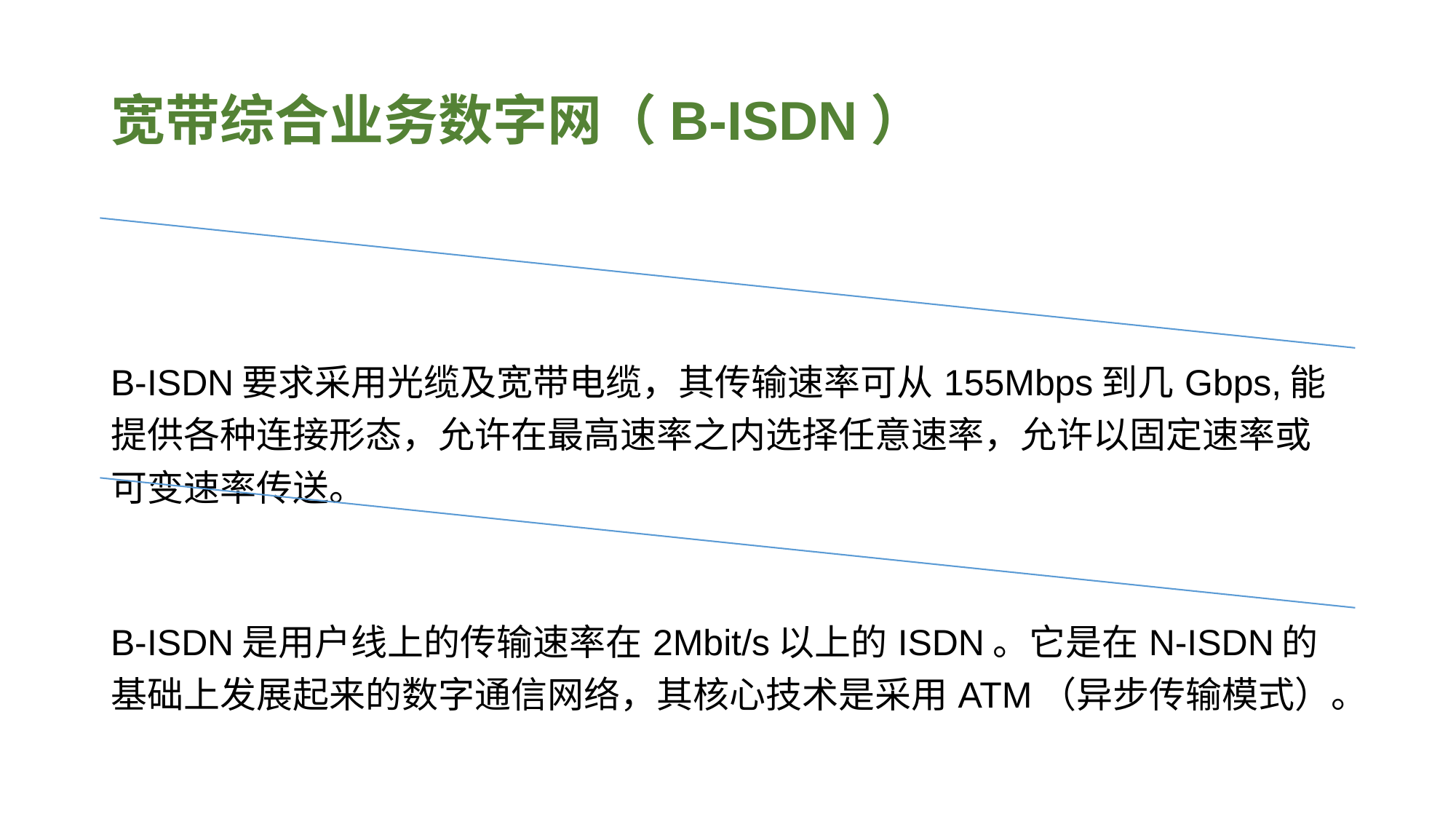

# 宽带综合业务数字网（B-ISDN）
B-ISDN要求采用光缆及宽带电缆，其传输速率可从155Mbps到几Gbps,能提供各种连接形态，允许在最高速率之内选择任意速率，允许以固定速率或可变速率传送。
B-ISDN是用户线上的传输速率在2Mbit/s以上的ISDN。它是在N-ISDN的基础上发展起来的数字通信网络，其核心技术是采用ATM（异步传输模式）。